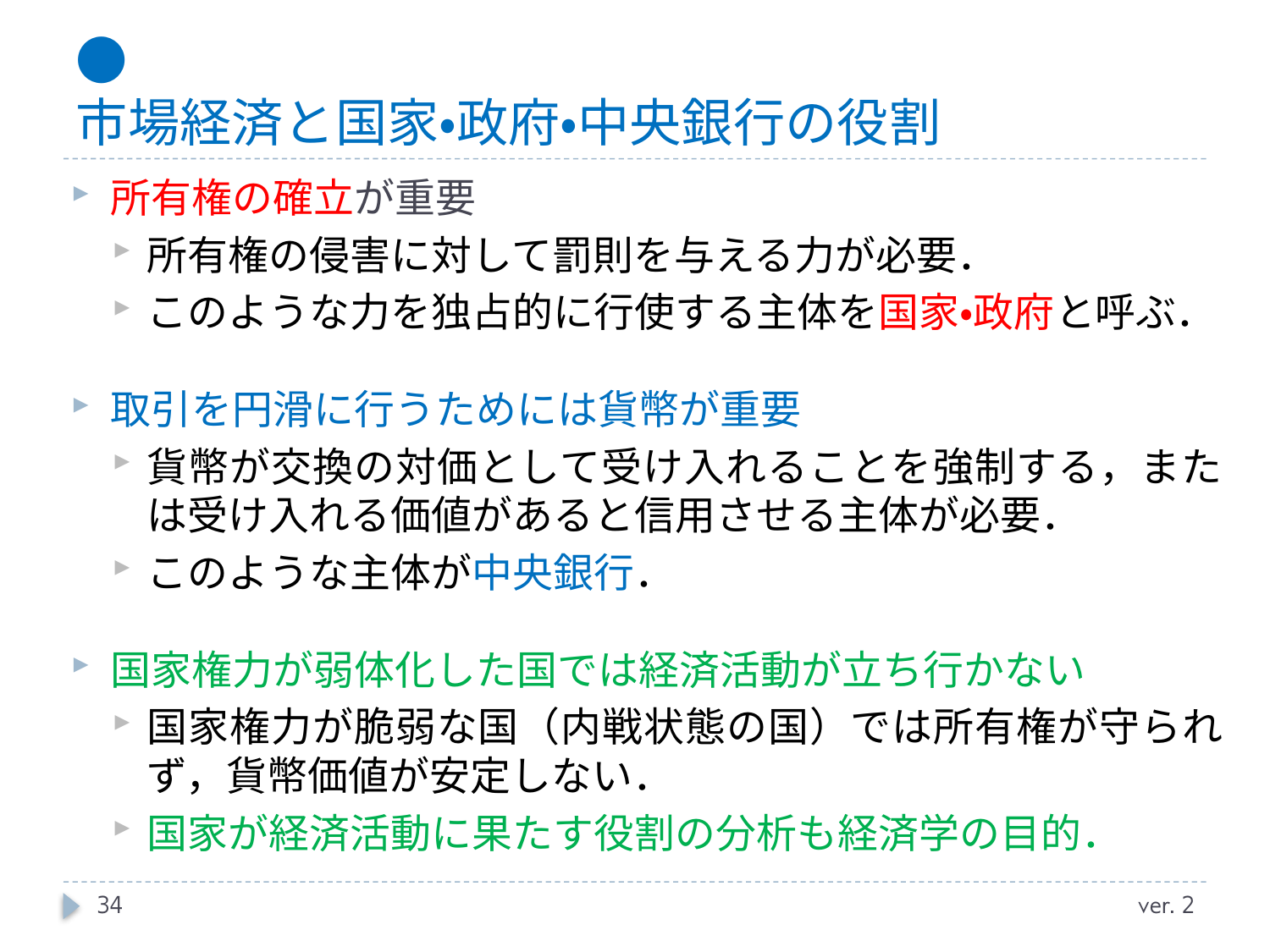

# ● 市場経済と国家・政府・中央銀行の役割
所有権の確立が重要
所有権の侵害に対して罰則を与える力が必要．
このような力を独占的に行使する主体を国家・政府と呼ぶ．

取引を円滑に行うためには貨幣が重要
貨幣が交換の対価として受け入れることを強制する，または受け入れる価値があると信用させる主体が必要．
このような主体が中央銀行．

国家権力が弱体化した国では経済活動が立ち行かない
国家権力が脆弱な国（内戦状態の国）では所有権が守られず，貨幣価値が安定しない．
国家が経済活動に果たす役割の分析も経済学の目的．
34
ver. 2